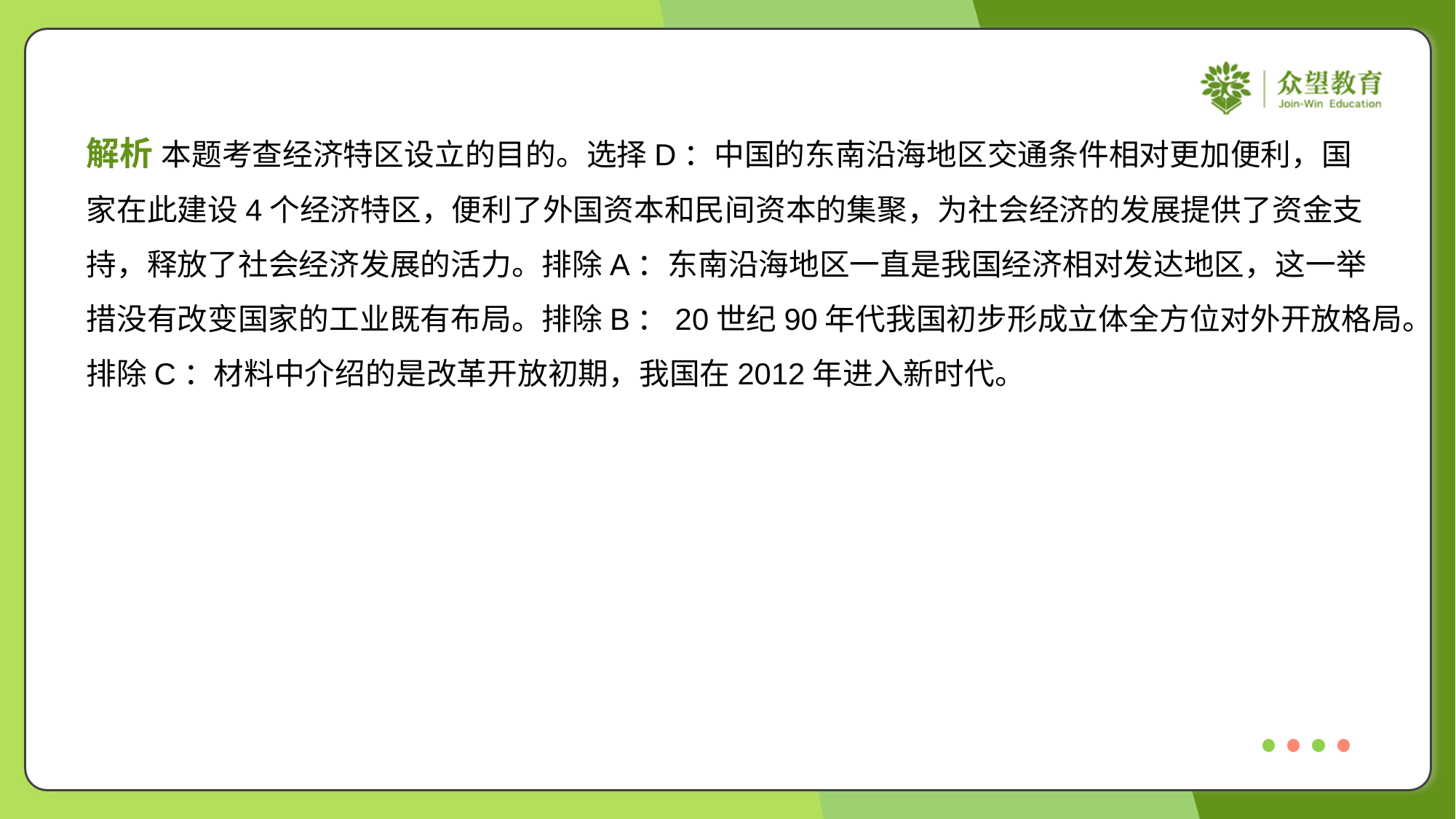

解析 本题考查经济特区设立的目的。选择D：中国的东南沿海地区交通条件相对更加便利，国
家在此建设4个经济特区，便利了外国资本和民间资本的集聚，为社会经济的发展提供了资金支
持，释放了社会经济发展的活力。排除A：东南沿海地区一直是我国经济相对发达地区，这一举
措没有改变国家的工业既有布局。排除B：20世纪90年代我国初步形成立体全方位对外开放格局。
排除C：材料中介绍的是改革开放初期，我国在2012年进入新时代。